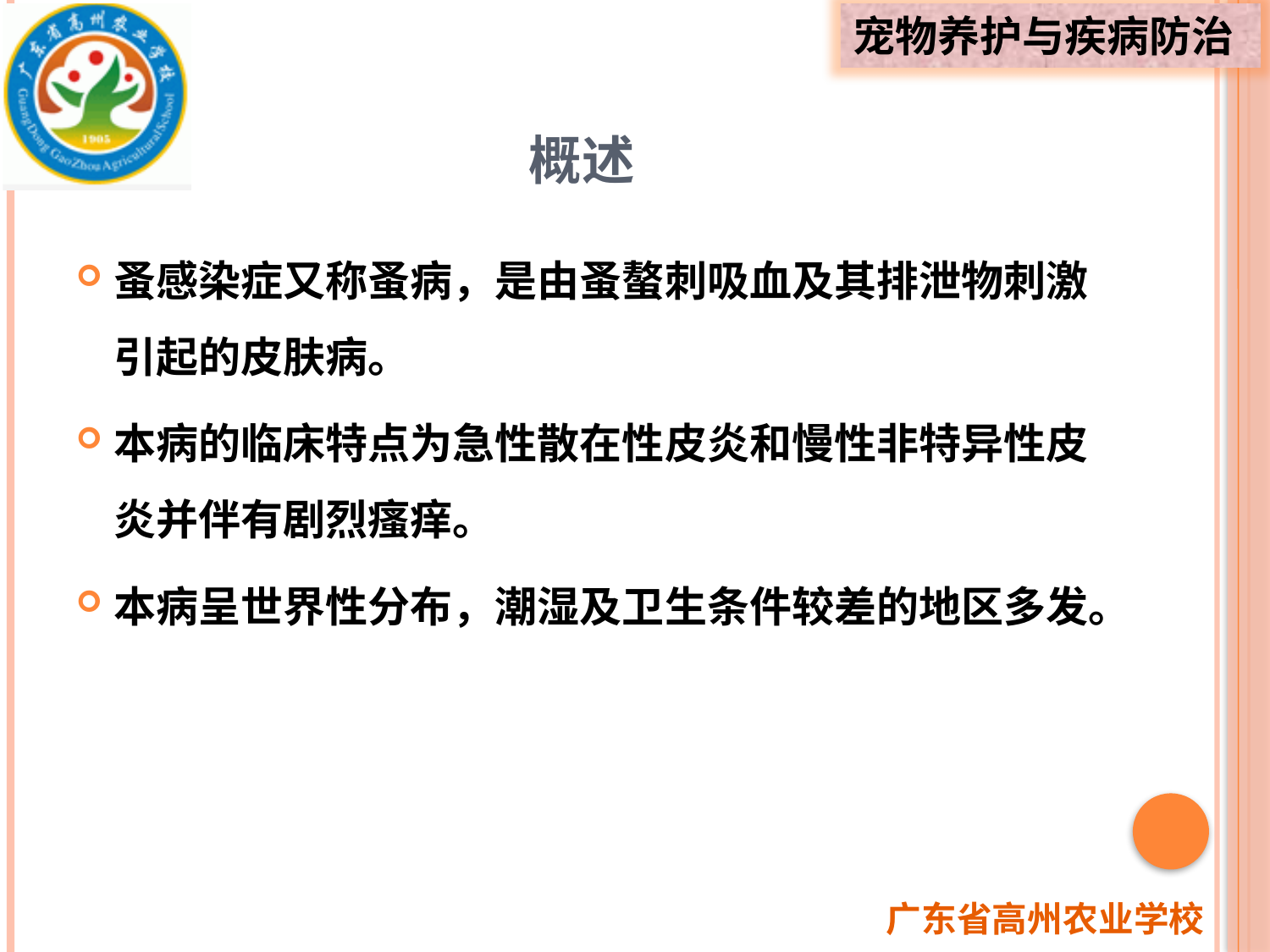

# 概述
蚤感染症又称蚤病，是由蚤螯刺吸血及其排泄物刺激引起的皮肤病。
本病的临床特点为急性散在性皮炎和慢性非特异性皮炎并伴有剧烈瘙痒。
本病呈世界性分布，潮湿及卫生条件较差的地区多发。